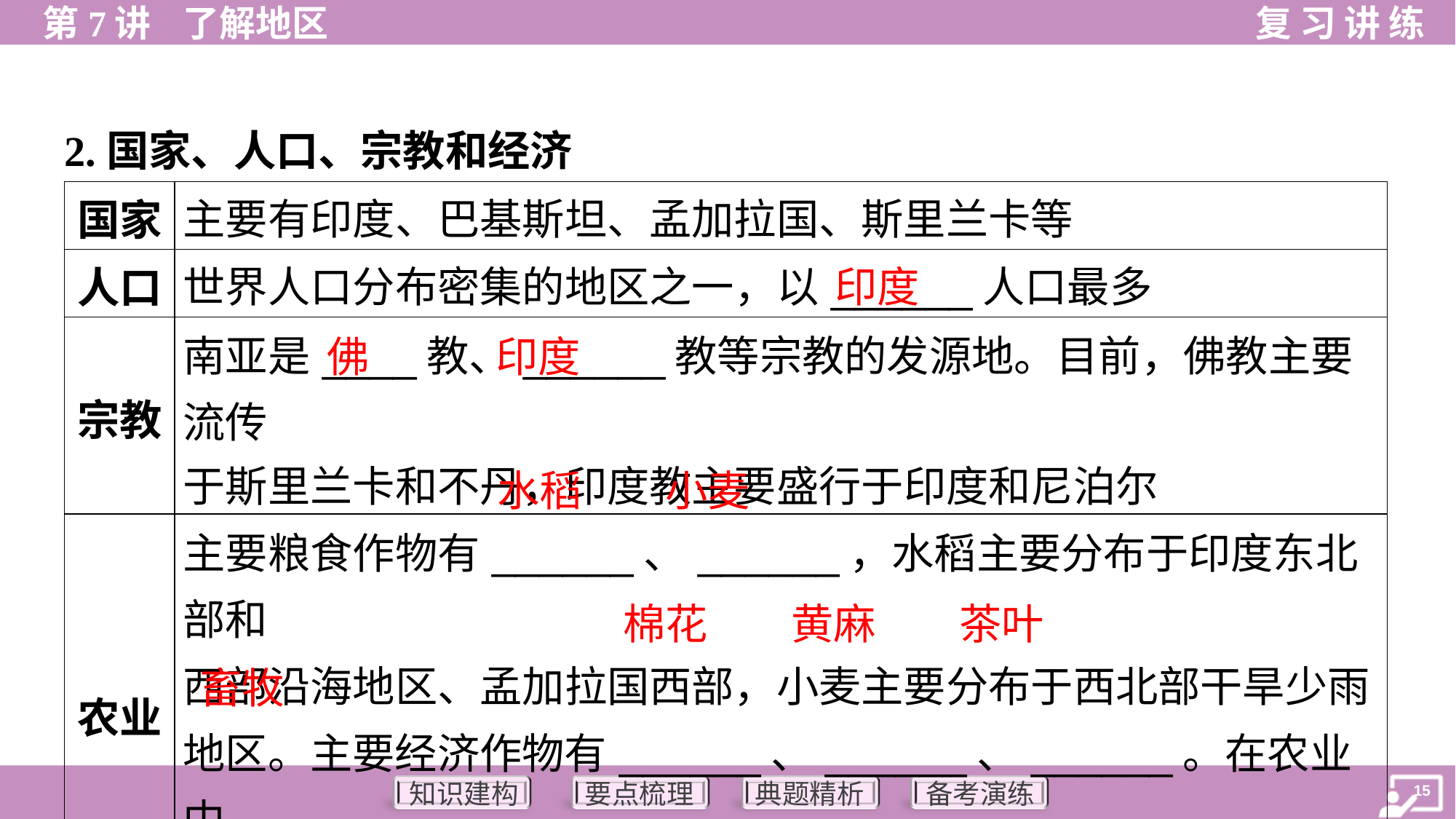

2.国家、人口、宗教和经济
| 国家 | 主要有印度、巴基斯坦、孟加拉国、斯里兰卡等 |
| --- | --- |
| 人口 | 世界人口分布密集的地区之一，以\_\_\_\_\_\_人口最多 |
| 宗教 | 南亚是\_\_\_\_教、\_\_\_\_\_\_教等宗教的发源地。目前，佛教主要流传 于斯里兰卡和不丹，印度教主要盛行于印度和尼泊尔 |
| 农业 | 主要粮食作物有\_\_\_\_\_\_、\_\_\_\_\_\_，水稻主要分布于印度东北部和 西部沿海地区、孟加拉国西部，小麦主要分布于西北部干旱少雨 地区。主要经济作物有\_\_\_\_\_\_、\_\_\_\_\_\_、\_\_\_\_\_\_。在农业中， \_\_\_\_\_\_业也占据重要地位 |
印度
佛
印度
水稻
小麦
棉花
黄麻
茶叶
畜牧